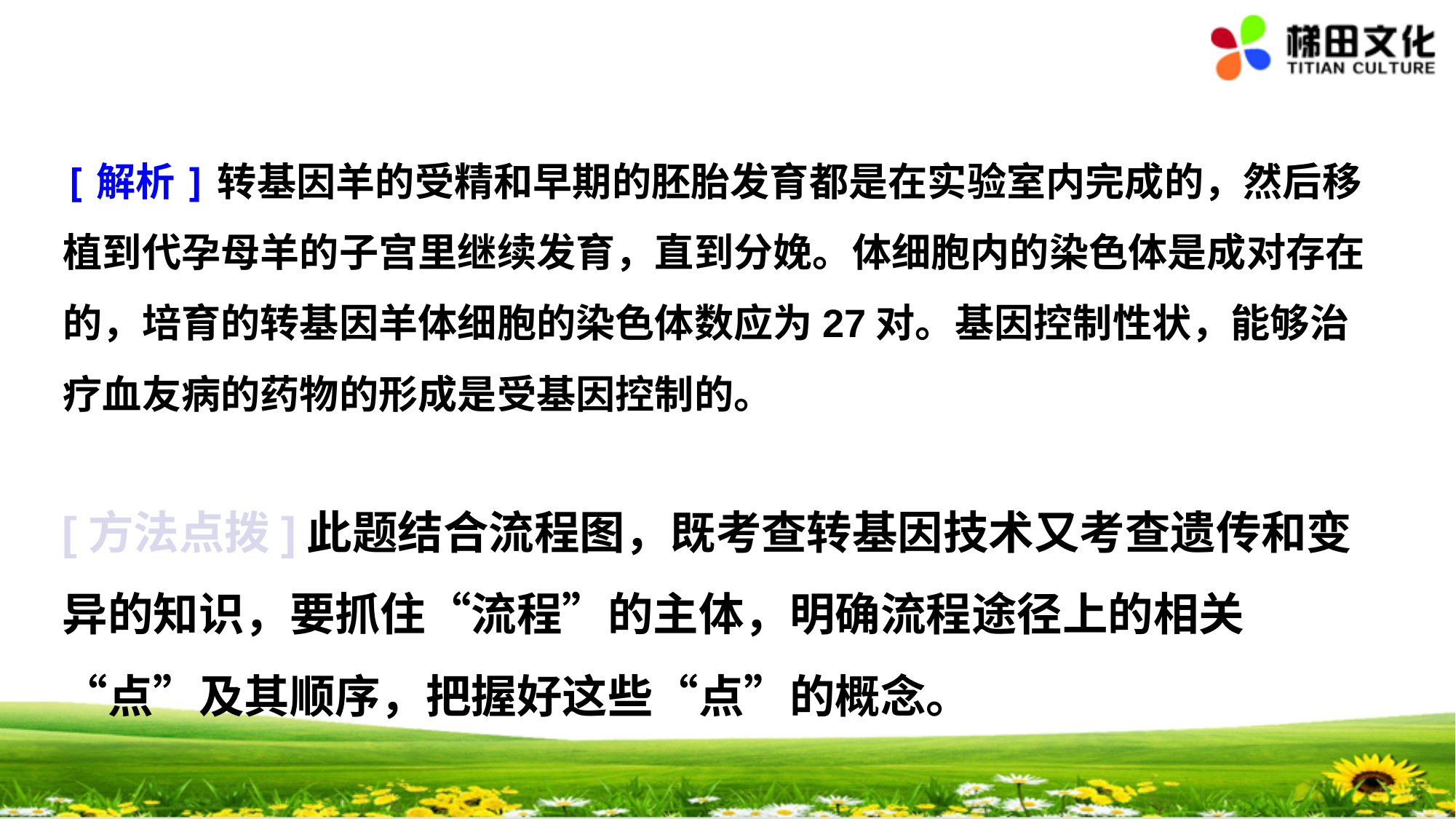

[解析]转基因羊的受精和早期的胚胎发育都是在实验室内完成的，然后移植到代孕母羊的子宫里继续发育，直到分娩。体细胞内的染色体是成对存在的，培育的转基因羊体细胞的染色体数应为27对。基因控制性状，能够治疗血友病的药物的形成是受基因控制的。
[方法点拨]此题结合流程图，既考查转基因技术又考查遗传和变异的知识，要抓住“流程”的主体，明确流程途径上的相关“点”及其顺序，把握好这些“点”的概念。